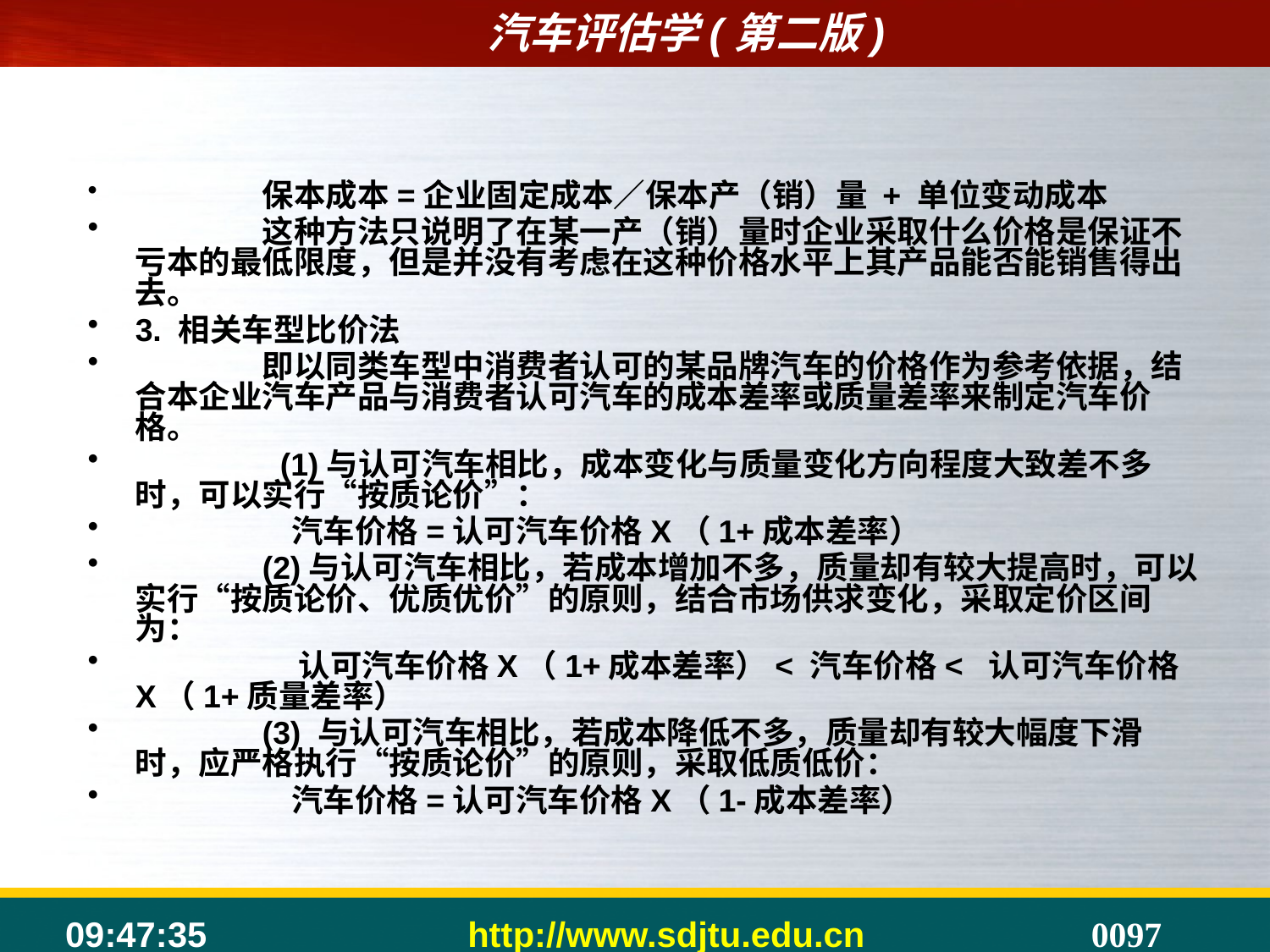

#
	保本成本=企业固定成本／保本产（销）量 + 单位变动成本
	这种方法只说明了在某一产（销）量时企业采取什么价格是保证不亏本的最低限度，但是并没有考虑在这种价格水平上其产品能否能销售得出去。
3. 相关车型比价法
	即以同类车型中消费者认可的某品牌汽车的价格作为参考依据，结合本企业汽车产品与消费者认可汽车的成本差率或质量差率来制定汽车价格。
	  (1)与认可汽车相比，成本变化与质量变化方向程度大致差不多时，可以实行“按质论价”：
	   汽车价格=认可汽车价格X（1+成本差率）
	(2)与认可汽车相比，若成本增加不多，质量却有较大提高时，可以实行“按质论价、优质优价”的原则，结合市场供求变化，采取定价区间为：
	    认可汽车价格X（1+成本差率）< 汽车价格<  认可汽车价格X（1+质量差率）
	(3) 与认可汽车相比，若成本降低不多，质量却有较大幅度下滑时，应严格执行“按质论价”的原则，采取低质低价：
	   汽车价格=认可汽车价格X（1-成本差率）